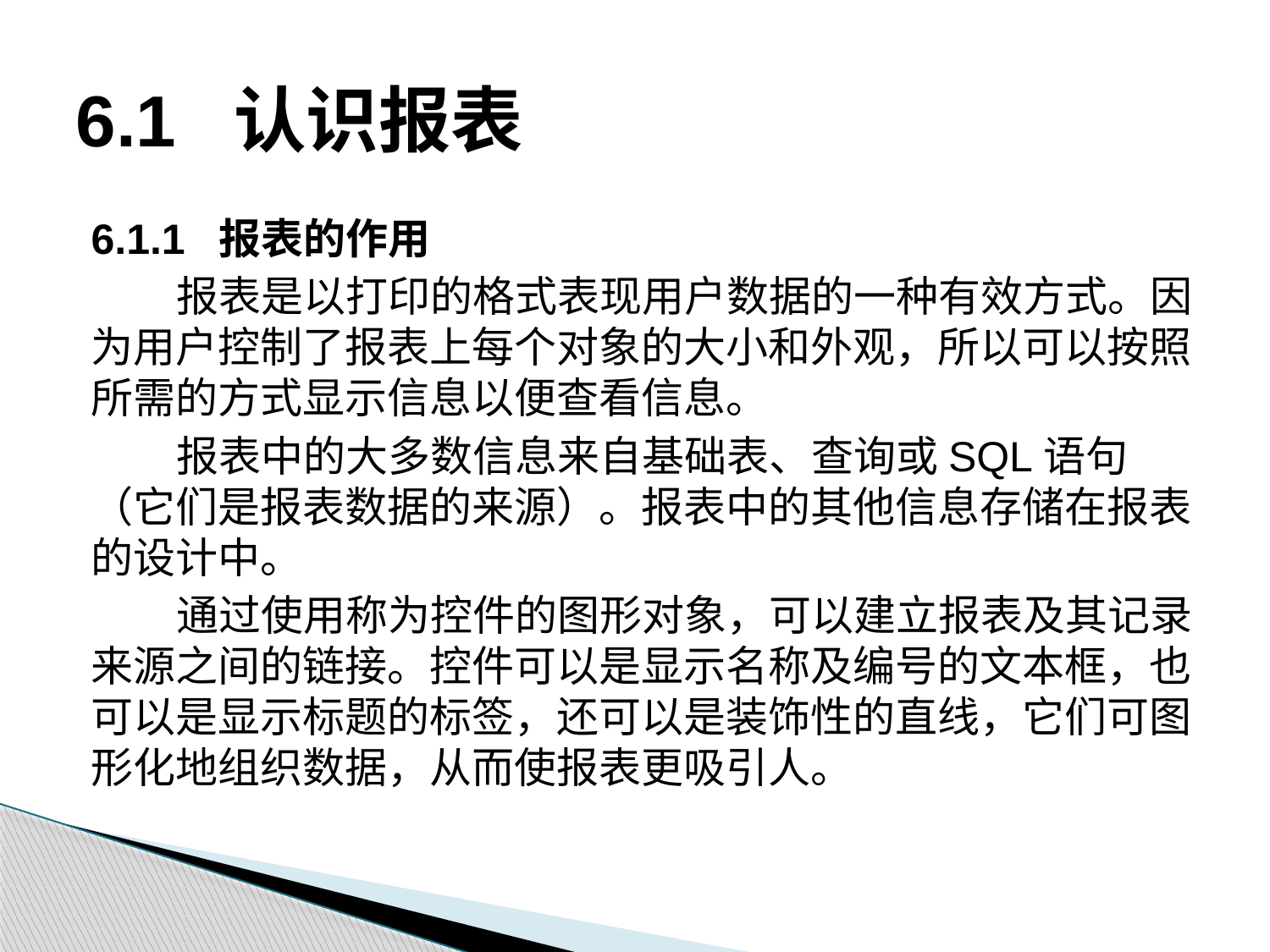

# 6.1  认识报表
6.1.1  报表的作用
报表是以打印的格式表现用户数据的一种有效方式。因为用户控制了报表上每个对象的大小和外观，所以可以按照所需的方式显示信息以便查看信息。
报表中的大多数信息来自基础表、查询或SQL语句（它们是报表数据的来源）。报表中的其他信息存储在报表的设计中。
通过使用称为控件的图形对象，可以建立报表及其记录来源之间的链接。控件可以是显示名称及编号的文本框，也可以是显示标题的标签，还可以是装饰性的直线，它们可图形化地组织数据，从而使报表更吸引人。